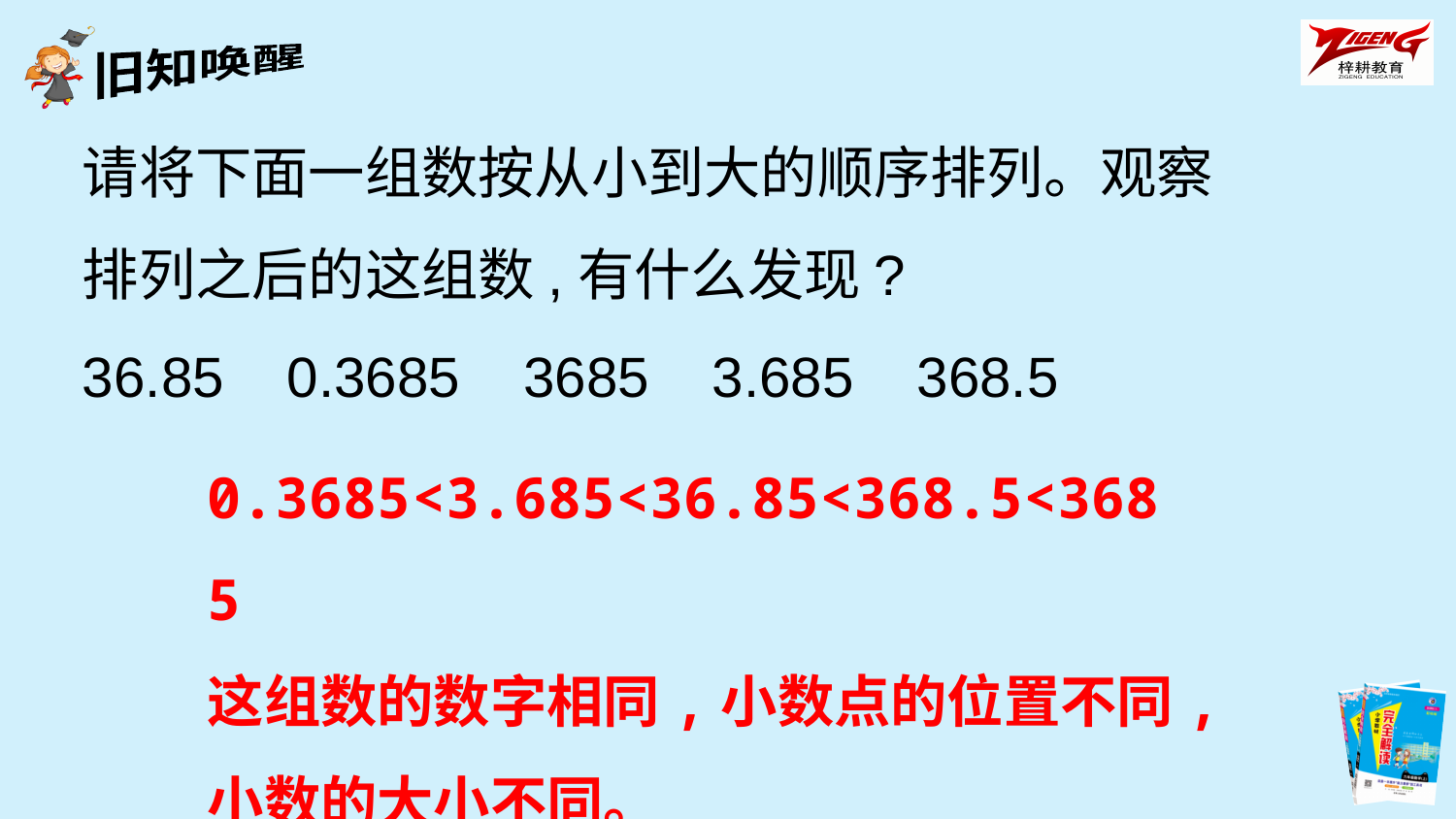

请将下面一组数按从小到大的顺序排列。观察排列之后的这组数,有什么发现?
36.85    0.3685    3685    3.685    368.5
0.3685<3.685<36.85<368.5<3685
这组数的数字相同,小数点的位置不同,小数的大小不同。